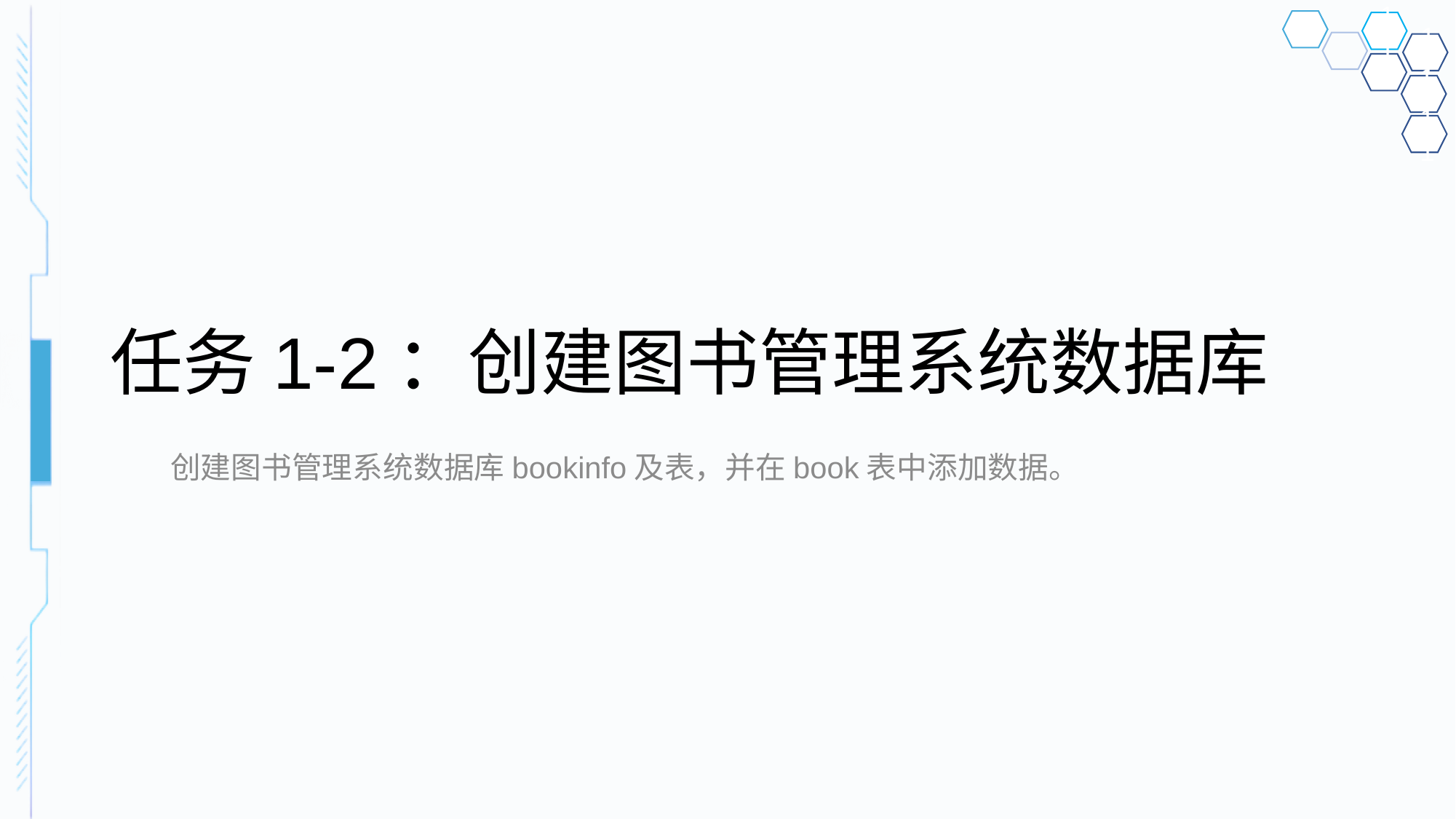

# 任务1-2：创建图书管理系统数据库
创建图书管理系统数据库bookinfo及表，并在book表中添加数据。